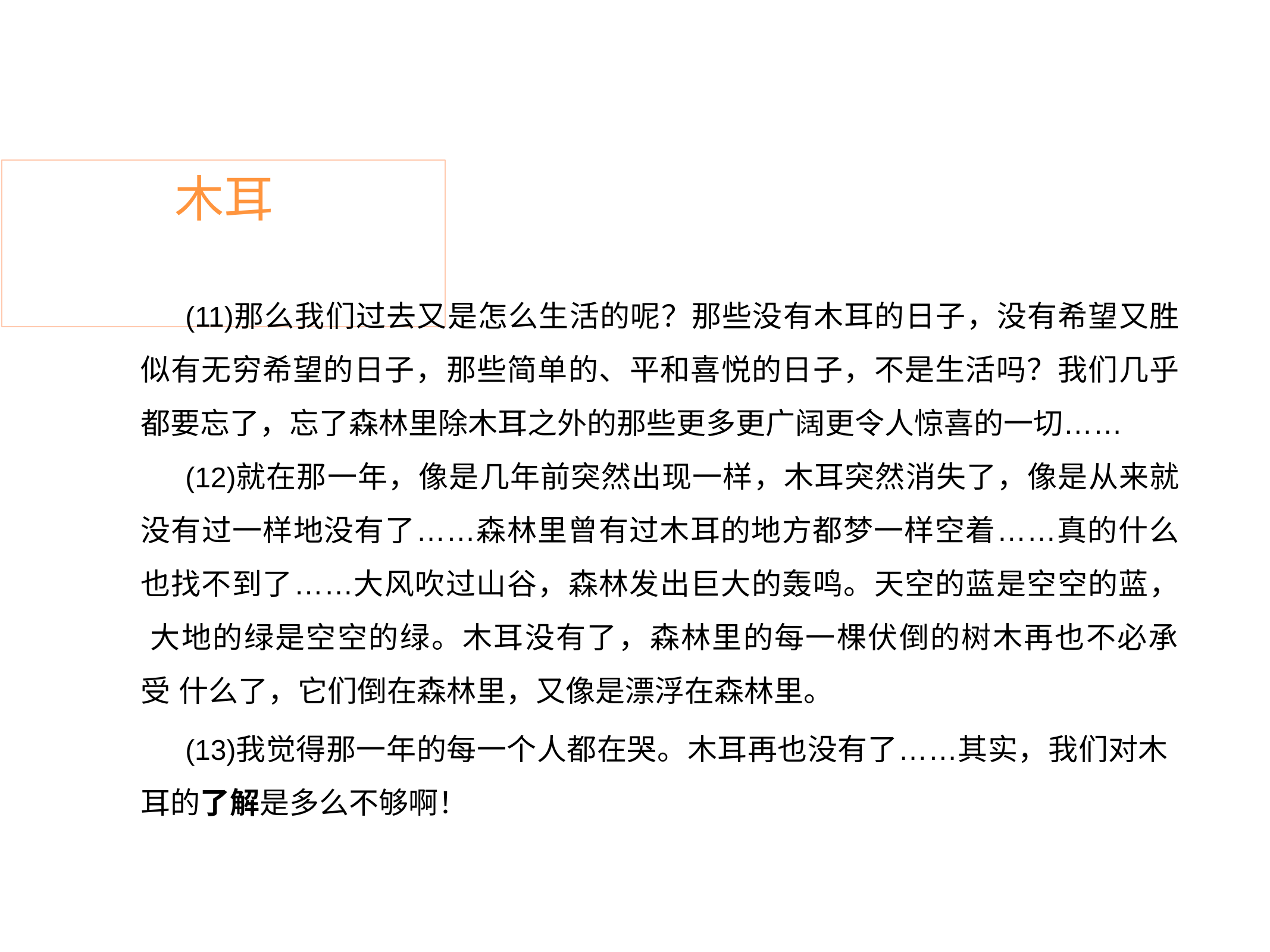

# 木耳
那么我们过去又是怎么生活的呢？那些没有木耳的日子，没有希望又胜 似有无穷希望的日子，那些简单的、平和喜悦的日子，不是生活吗？我们几乎 都要忘了，忘了森林里除木耳之外的那些更多更广阔更令人惊喜的一切……
就在那一年，像是几年前突然出现一样，木耳突然消失了，像是从来就 没有过一样地没有了……森林里曾有过木耳的地方都梦一样空着……真的什么 也找不到了……大风吹过山谷，森林发出巨大的轰鸣。天空的蓝是空空的蓝，  大地的绿是空空的绿。木耳没有了，森林里的每一棵伏倒的树木再也不必承受 什么了，它们倒在森林里，又像是漂浮在森林里。
我觉得那一年的每一个人都在哭。木耳再也没有了……其实，我们对木 耳的了解是多么不够啊！